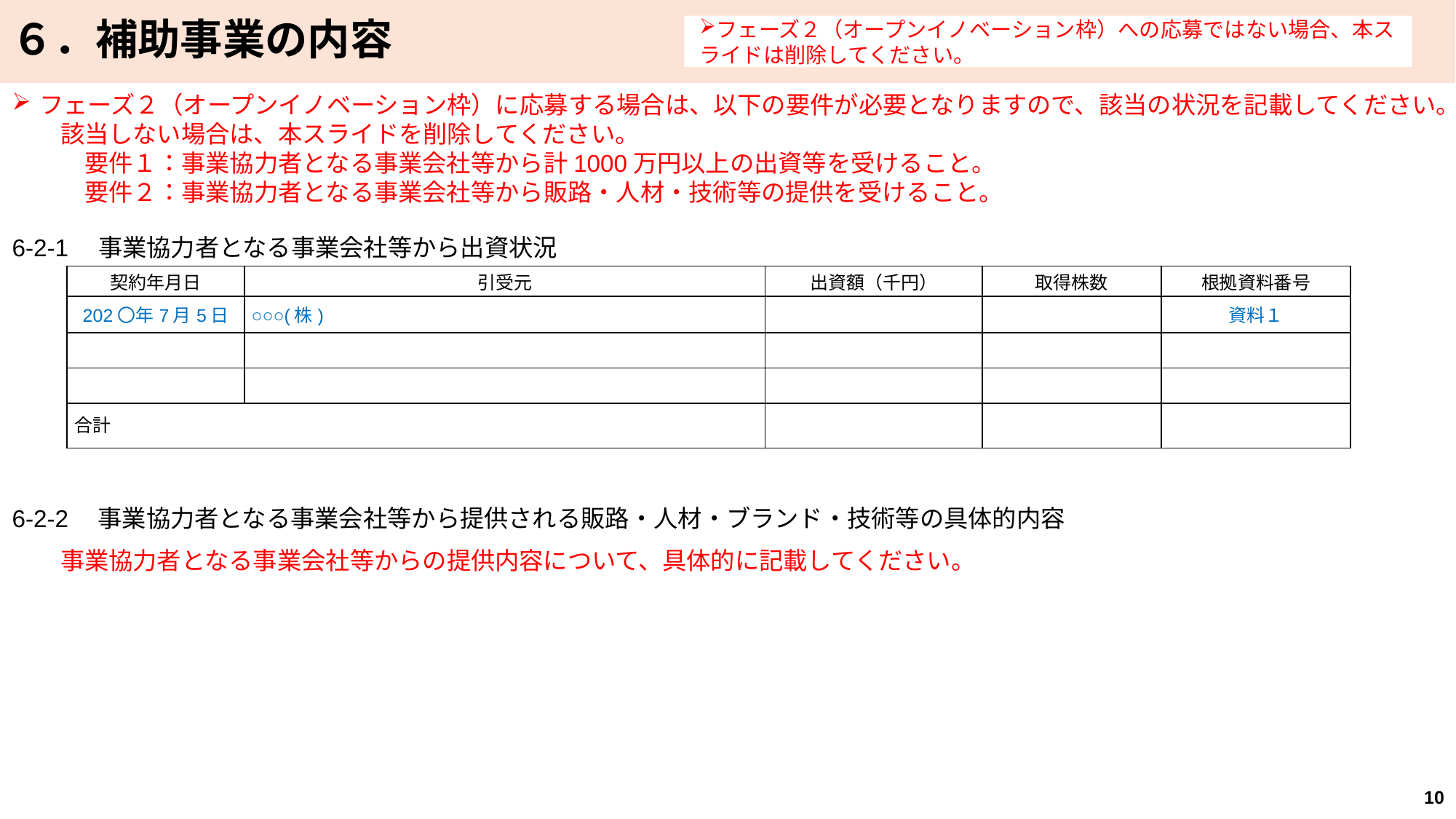

６．補助事業の内容
フェーズ２（オープンイノベーション枠）への応募ではない場合、本スライドは削除してください。
フェーズ２（オープンイノベーション枠）に応募する場合は、以下の要件が必要となりますので、該当の状況を記載してください。
　　該当しない場合は、本スライドを削除してください。
　　　要件１：事業協力者となる事業会社等から計1000万円以上の出資等を受けること。
　　　要件２：事業協力者となる事業会社等から販路・人材・技術等の提供を受けること。
6-2-1　事業協力者となる事業会社等から出資状況
| 契約年月日 | 引受元 | 出資額（千円） | 取得株数 | 根拠資料番号 |
| --- | --- | --- | --- | --- |
| 202〇年7月5日 | ○○○(株) |  |  | 資料１ |
|  |  |  |  |  |
|  |  |  |  |  |
| 合計 |  |  |  |  |
6-2-2　事業協力者となる事業会社等から提供される販路・人材・ブランド・技術等の具体的内容
　　事業協力者となる事業会社等からの提供内容について、具体的に記載してください。
10